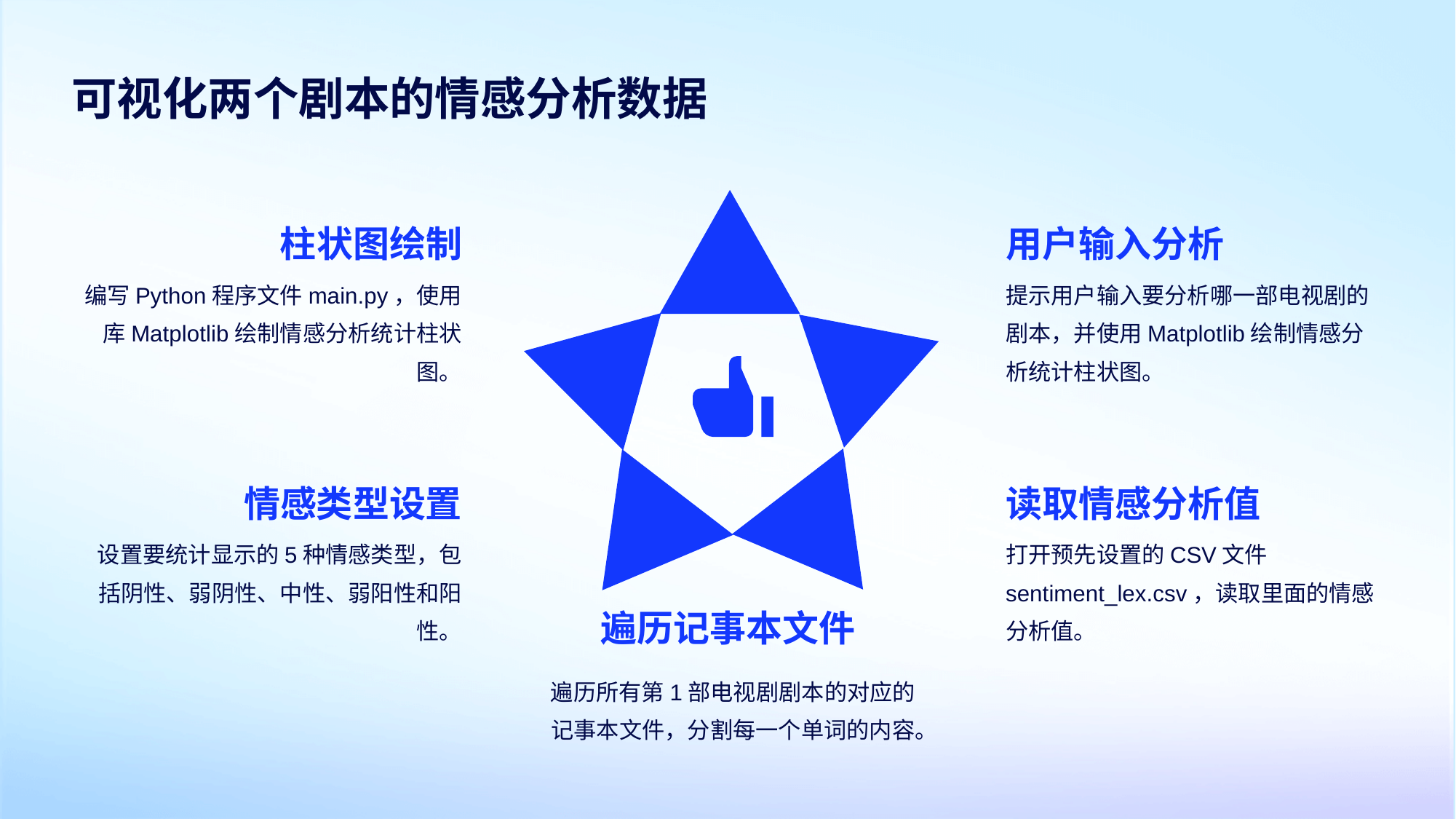

可视化两个剧本的情感分析数据

柱状图绘制
用户输入分析
编写Python程序文件main.py，使用库Matplotlib绘制情感分析统计柱状图。
提示用户输入要分析哪一部电视剧的剧本，并使用Matplotlib绘制情感分析统计柱状图。

情感类型设置
读取情感分析值

设置要统计显示的5种情感类型，包括阴性、弱阴性、中性、弱阳性和阳性。
打开预先设置的CSV文件sentiment_lex.csv，读取里面的情感分析值。
遍历记事本文件
遍历所有第1部电视剧剧本的对应的记事本文件，分割每一个单词的内容。